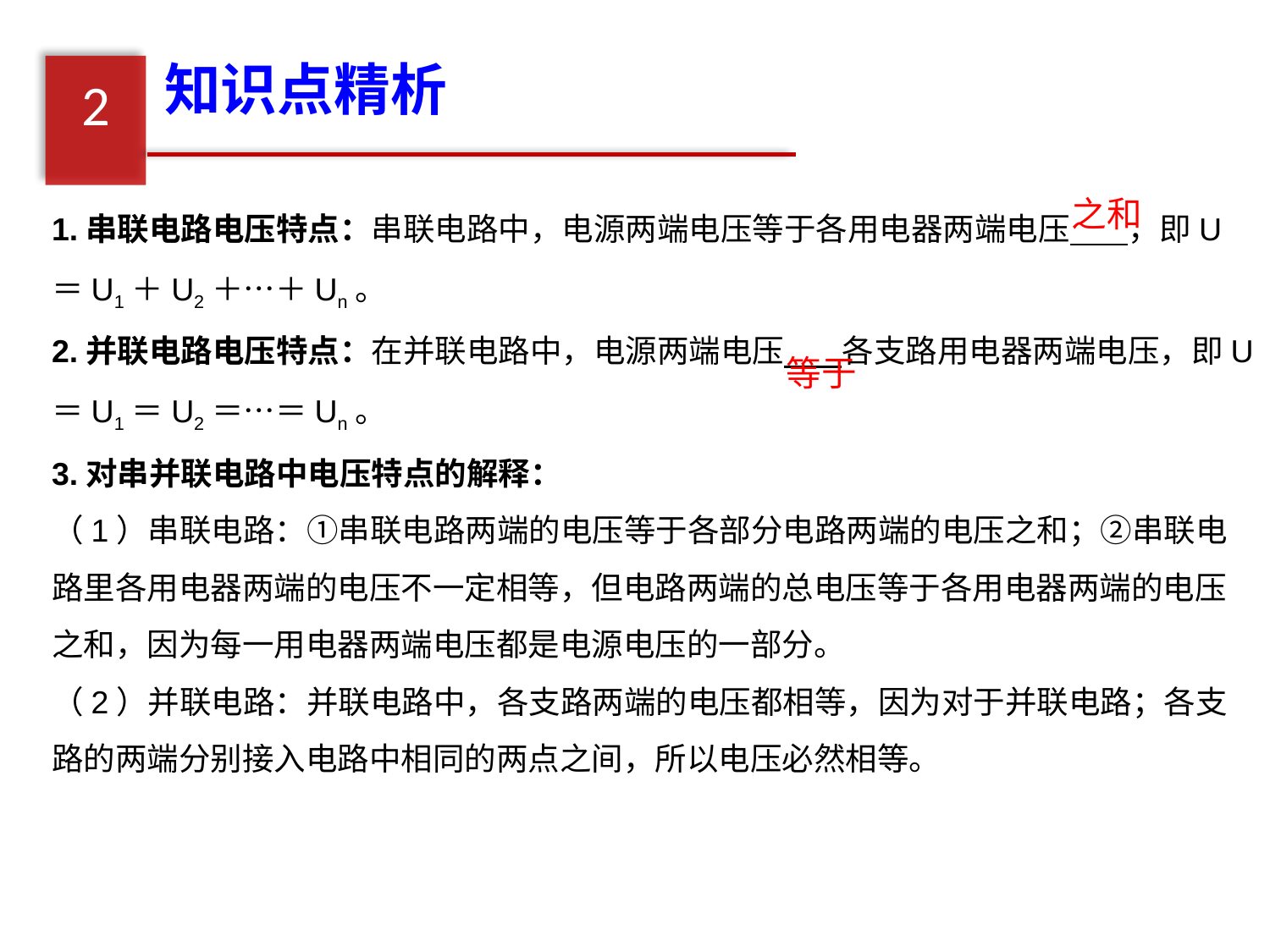

知识点精析

2
1.串联电路电压特点：串联电路中，电源两端电压等于各用电器两端电压        ，即U＝U1＋U2＋…＋Un。
2.并联电路电压特点：在并联电路中，电源两端电压        各支路用电器两端电压，即U＝U1＝U2＝…＝Un。
3.对串并联电路中电压特点的解释：
（1）串联电路：①串联电路两端的电压等于各部分电路两端的电压之和；②串联电路里各用电器两端的电压不一定相等，但电路两端的总电压等于各用电器两端的电压之和，因为每一用电器两端电压都是电源电压的一部分。
（2）并联电路：并联电路中，各支路两端的电压都相等，因为对于并联电路；各支路的两端分别接入电路中相同的两点之间，所以电压必然相等。
之和
等于